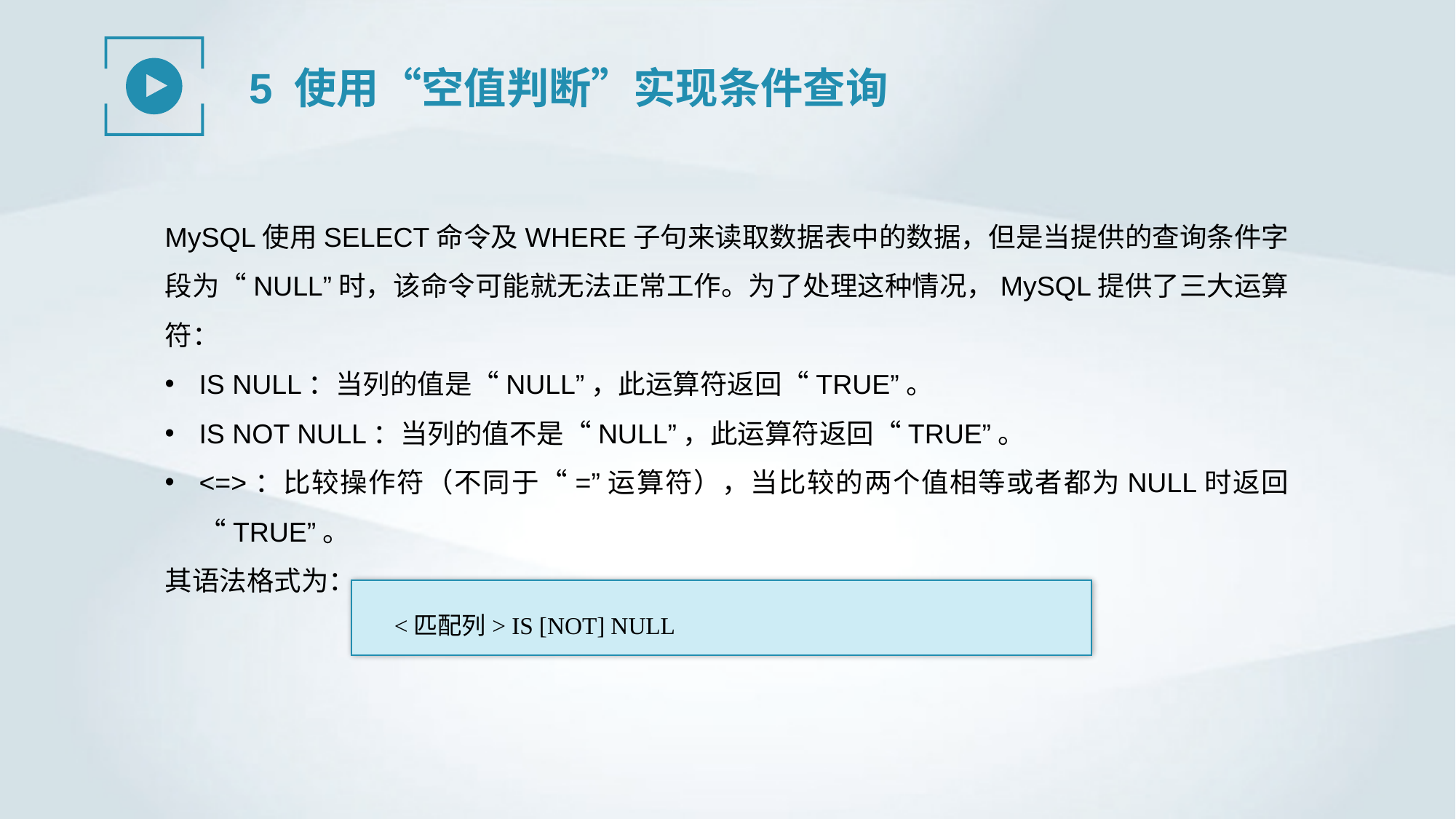

5 使用“空值判断”实现条件查询
MySQL使用SELECT命令及WHERE子句来读取数据表中的数据，但是当提供的查询条件字段为“NULL”时，该命令可能就无法正常工作。为了处理这种情况，MySQL提供了三大运算符：
IS NULL：当列的值是“NULL”，此运算符返回“TRUE”。
IS NOT NULL：当列的值不是“NULL”，此运算符返回“TRUE”。
<=>：比较操作符（不同于“=”运算符），当比较的两个值相等或者都为NULL时返回“TRUE”。
其语法格式为：
<匹配列> IS [NOT] NULL